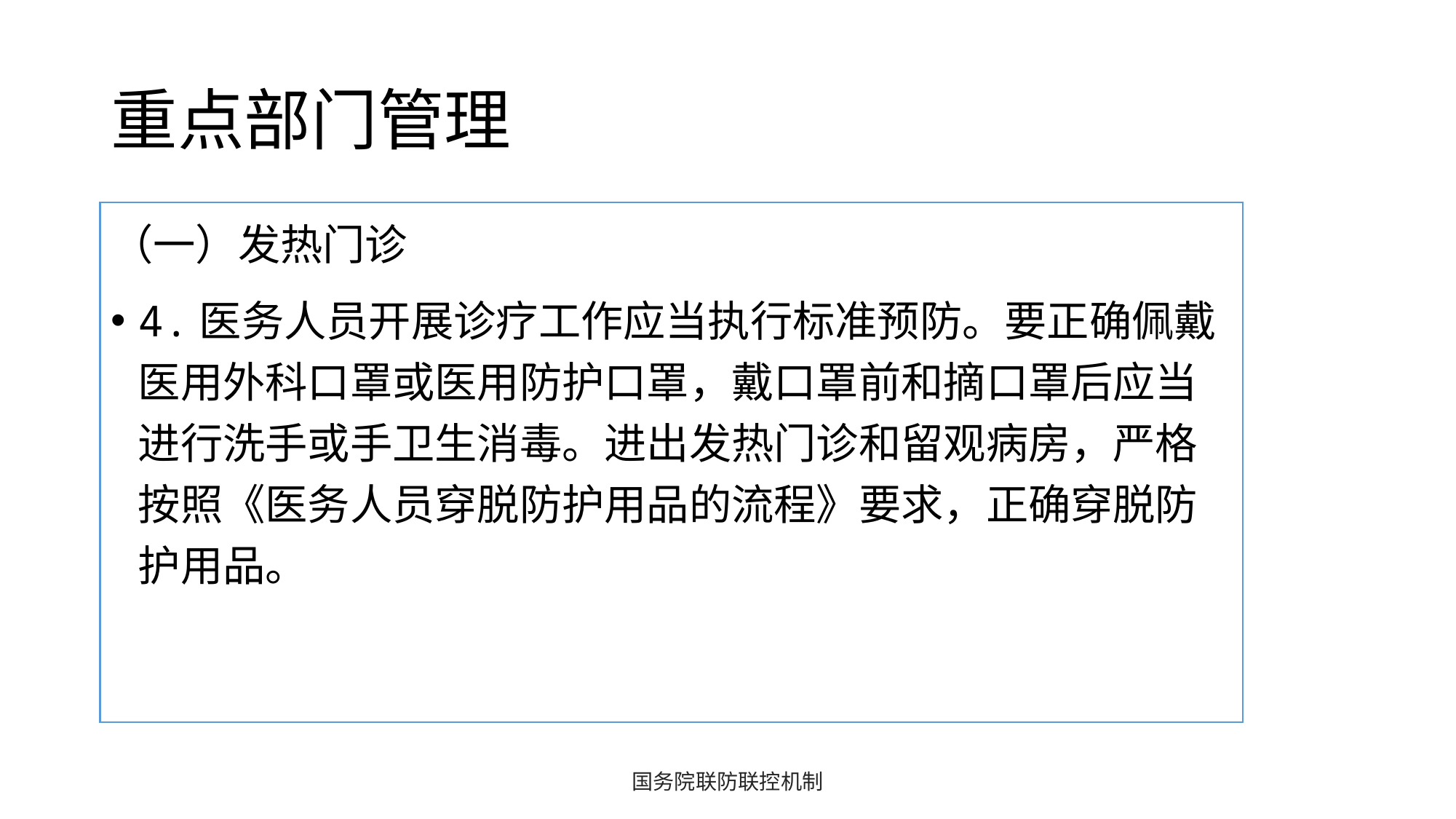

# 重点部门管理
（一）发热门诊
4.医务人员开展诊疗工作应当执行标准预防。要正确佩戴医用外科口罩或医用防护口罩，戴口罩前和摘口罩后应当进行洗手或手卫生消毒。进出发热门诊和留观病房，严格按照《医务人员穿脱防护用品的流程》要求，正确穿脱防护用品。

国务院联防联控机制
14